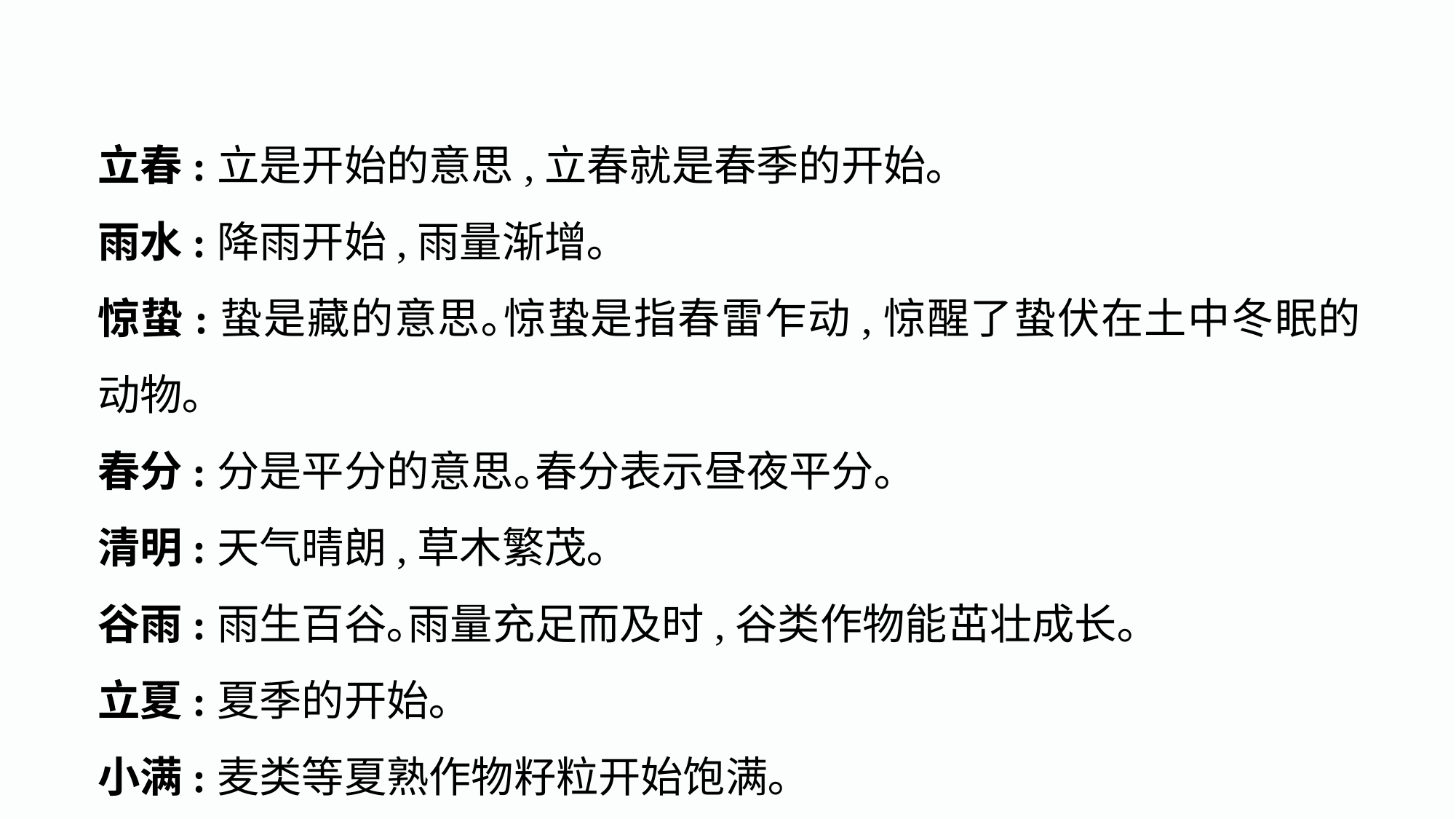

立春:立是开始的意思,立春就是春季的开始｡
雨水:降雨开始,雨量渐增｡
惊蛰:蛰是藏的意思｡惊蛰是指春雷乍动,惊醒了蛰伏在土中冬眠的动物｡
春分:分是平分的意思｡春分表示昼夜平分｡
清明:天气晴朗,草木繁茂｡
谷雨:雨生百谷｡雨量充足而及时,谷类作物能茁壮成长｡
立夏:夏季的开始｡
小满:麦类等夏熟作物籽粒开始饱满｡